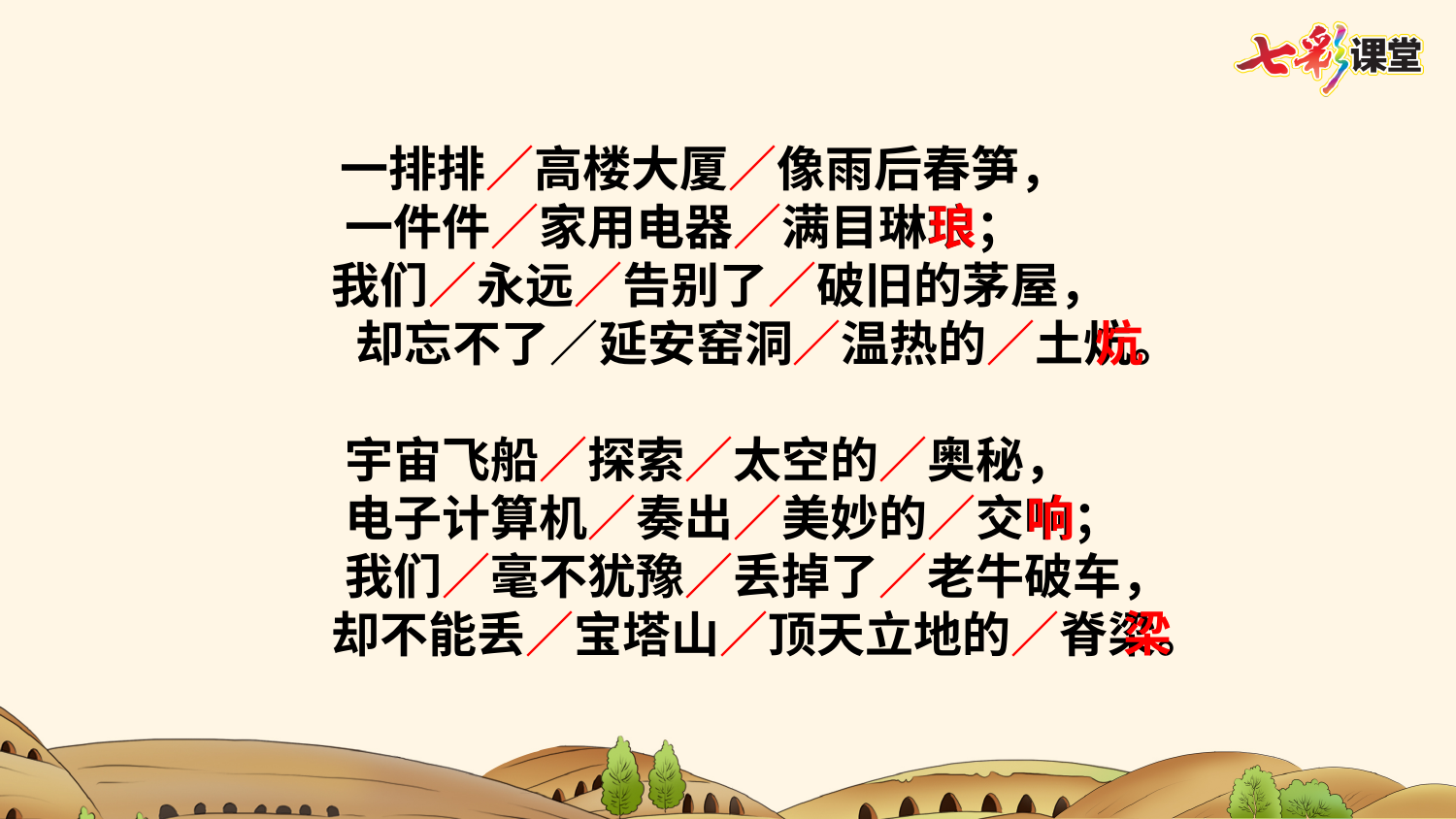

一排排／高楼大厦／像雨后春笋，
一件件／家用电器／满目琳琅；
　  我们／永远／告别了／破旧的茅屋，
　　　  却忘不了／延安窑洞／温热的／土炕。
　宇宙飞船／探索／太空的／奥秘，
　　电子计算机／奏出／美妙的／交响；
　　　我们／毫不犹豫／丢掉了／老牛破车，
　　　  却不能丢／宝塔山／顶天立地的／脊梁。

琅
炕
响
梁